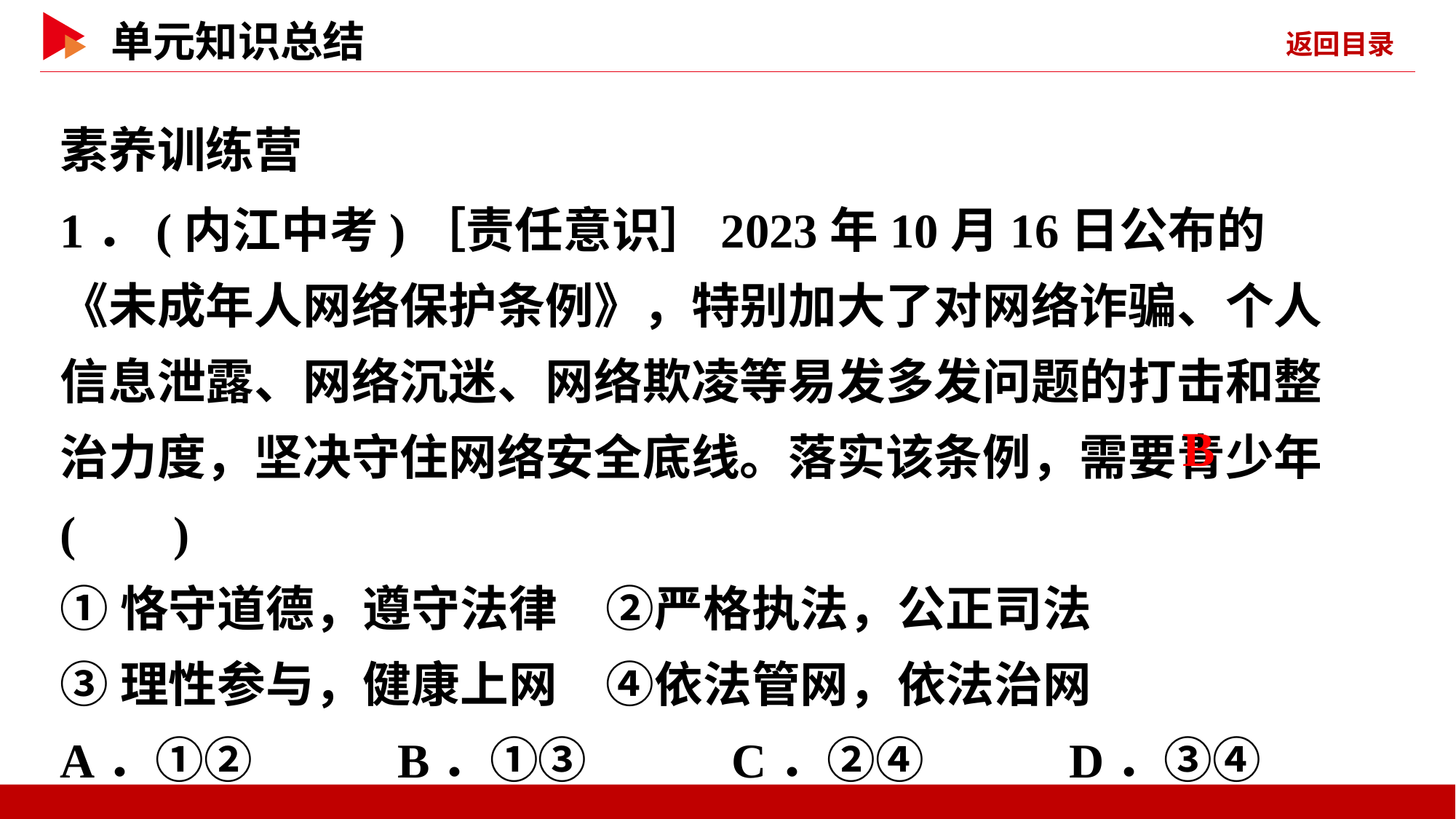

素养训练营
1．(内江中考)［责任意识］2023年10月16日公布的《未成年人网络保护条例》，特别加大了对网络诈骗、个人信息泄露、网络沉迷、网络欺凌等易发多发问题的打击和整治力度，坚决守住网络安全底线。落实该条例，需要青少年(        )
①恪守道德，遵守法律　②严格执法，公正司法
③理性参与，健康上网　④依法管网，依法治网
A．①②            B．①③            C．②④            D．③④
   B